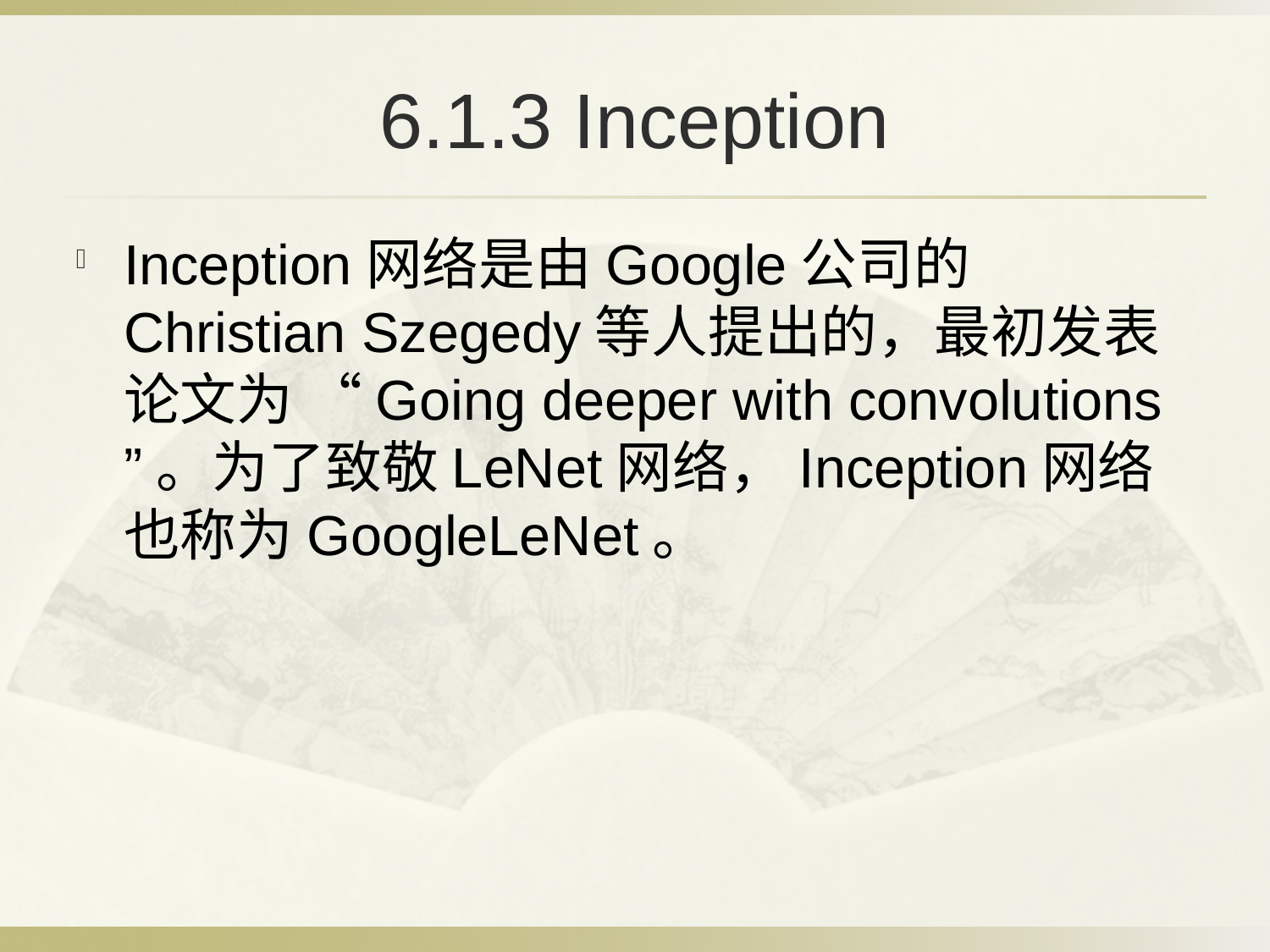

# 6.1.3 Inception
Inception网络是由Google公司的Christian Szegedy等人提出的，最初发表论文为 “Going deeper with convolutions ”。为了致敬LeNet网络，Inception网络也称为GoogleLeNet。